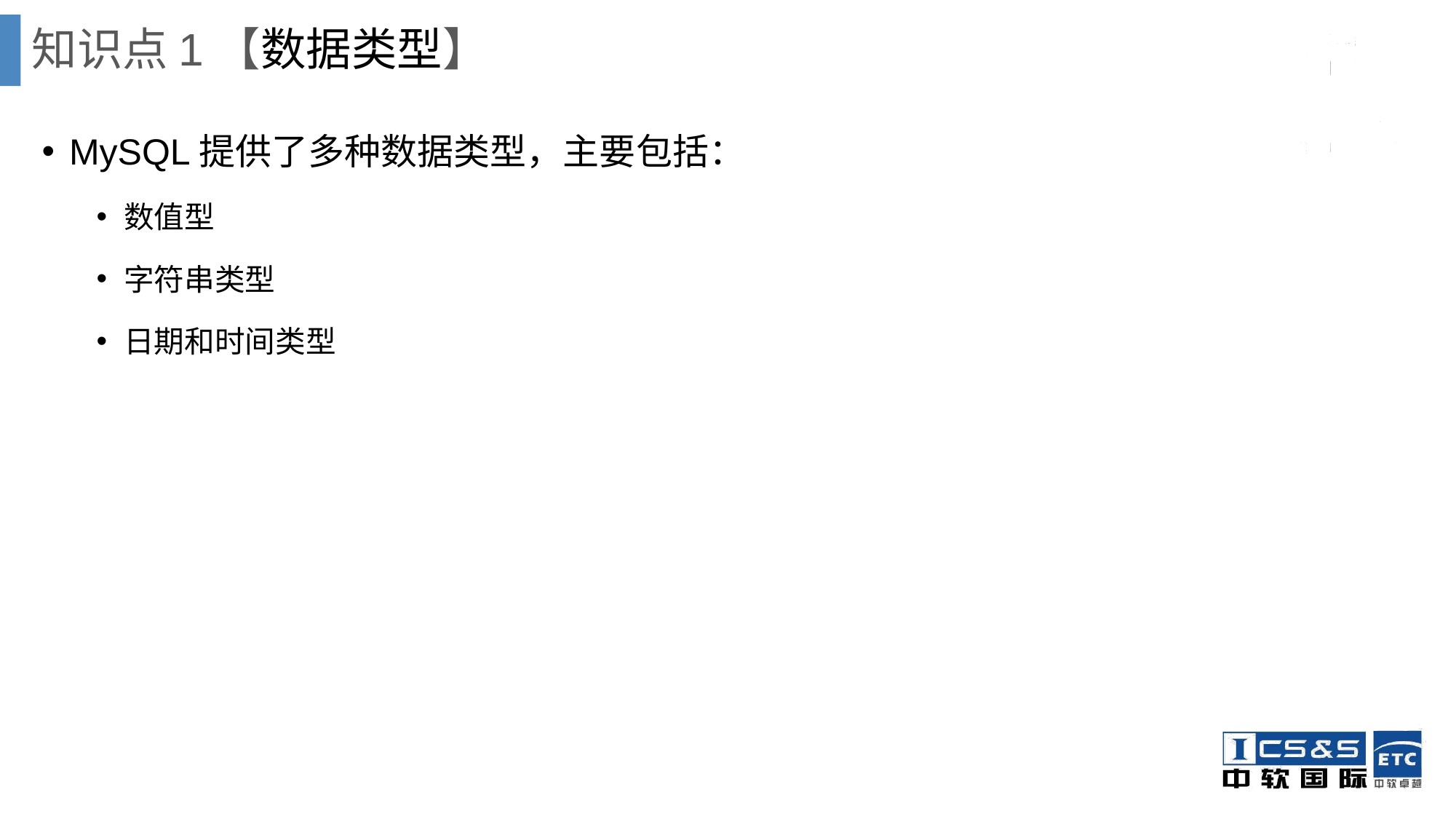

知识点1【数据类型】
MySQL提供了多种数据类型，主要包括：
数值型
字符串类型
日期和时间类型